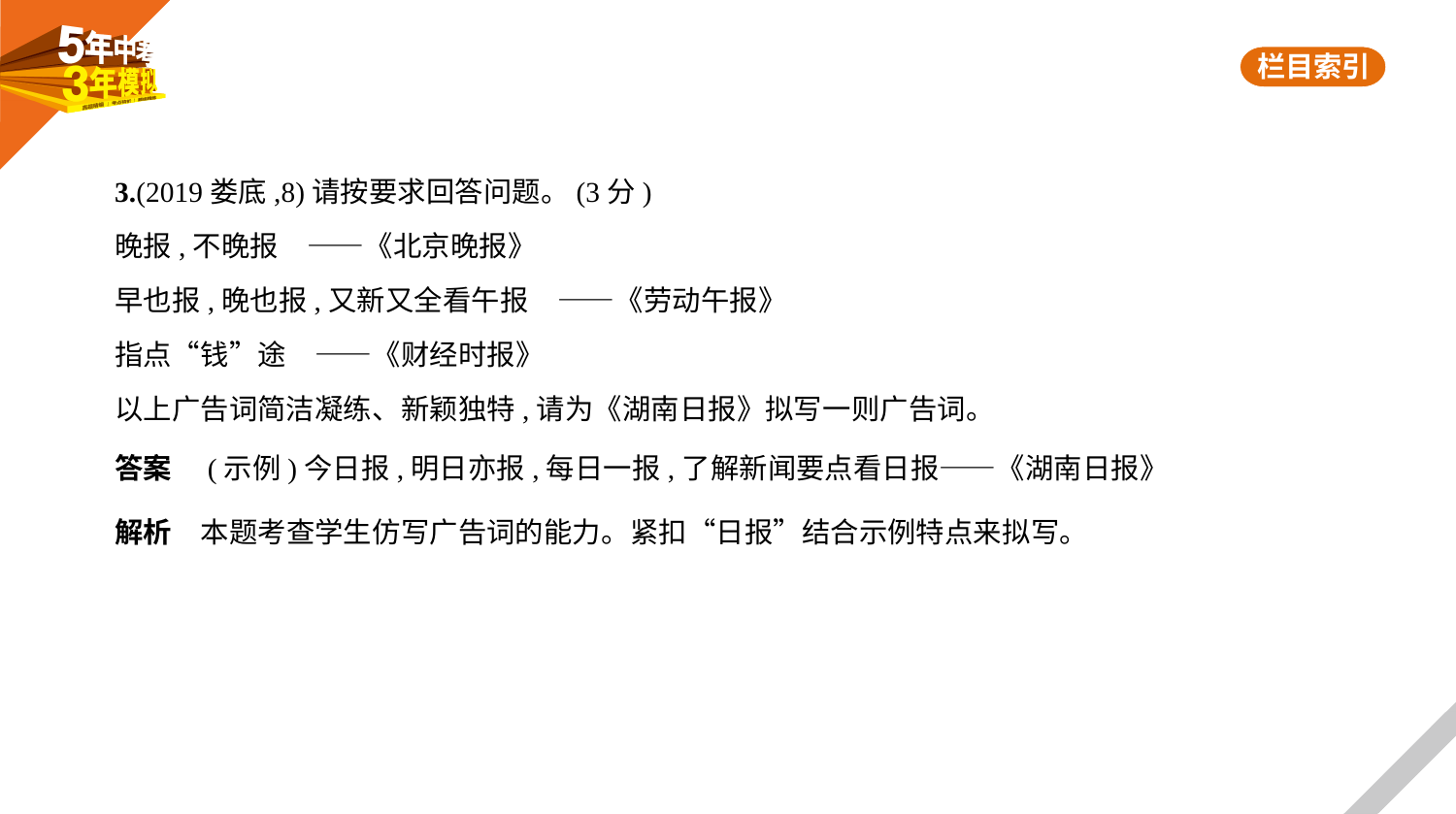

3.(2019娄底,8)请按要求回答问题。(3分)
晚报,不晚报 ——《北京晚报》
早也报,晚也报,又新又全看午报 ——《劳动午报》
指点“钱”途 ——《财经时报》
以上广告词简洁凝练、新颖独特,请为《湖南日报》拟写一则广告词。
答案　(示例)今日报,明日亦报,每日一报,了解新闻要点看日报——《湖南日报》
解析　本题考查学生仿写广告词的能力。紧扣“日报”结合示例特点来拟写。